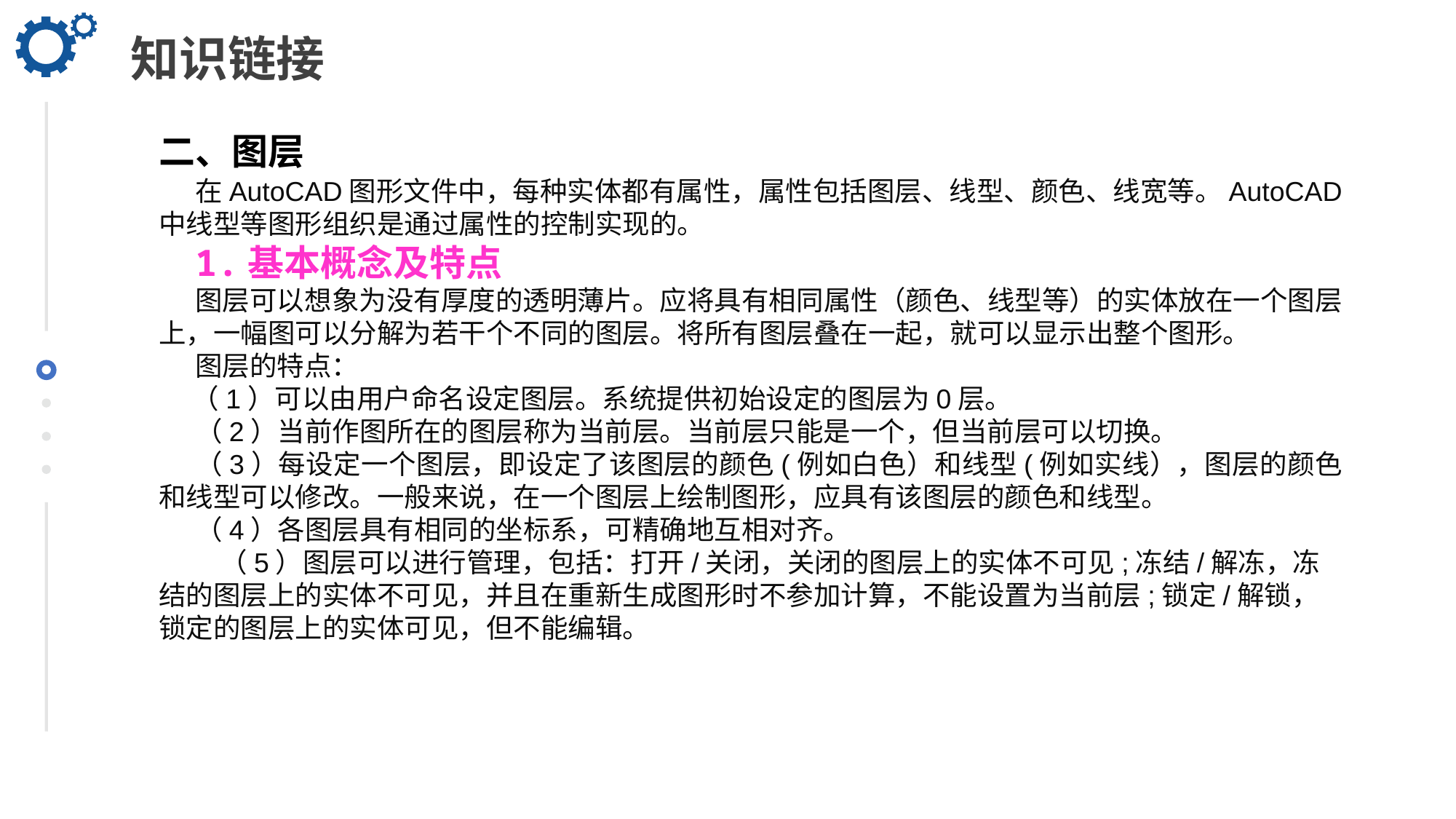

知识链接
二、图层
在AutoCAD图形文件中，每种实体都有属性，属性包括图层、线型、颜色、线宽等。AutoCAD中线型等图形组织是通过属性的控制实现的。
1.基本概念及特点
图层可以想象为没有厚度的透明薄片。应将具有相同属性（颜色、线型等）的实体放在一个图层上，一幅图可以分解为若干个不同的图层。将所有图层叠在一起，就可以显示出整个图形。
图层的特点：
（1）可以由用户命名设定图层。系统提供初始设定的图层为0层。
（2）当前作图所在的图层称为当前层。当前层只能是一个，但当前层可以切换。
（3）每设定一个图层，即设定了该图层的颜色(例如白色）和线型(例如实线），图层的颜色和线型可以修改。一般来说，在一个图层上绘制图形，应具有该图层的颜色和线型。
（4）各图层具有相同的坐标系，可精确地互相对齐。
   （5）图层可以进行管理，包括：打开/关闭，关闭的图层上的实体不可见;冻结/解冻，冻结的图层上的实体不可见，并且在重新生成图形时不参加计算，不能设置为当前层;锁定/解锁，锁定的图层上的实体可见，但不能编辑。
67